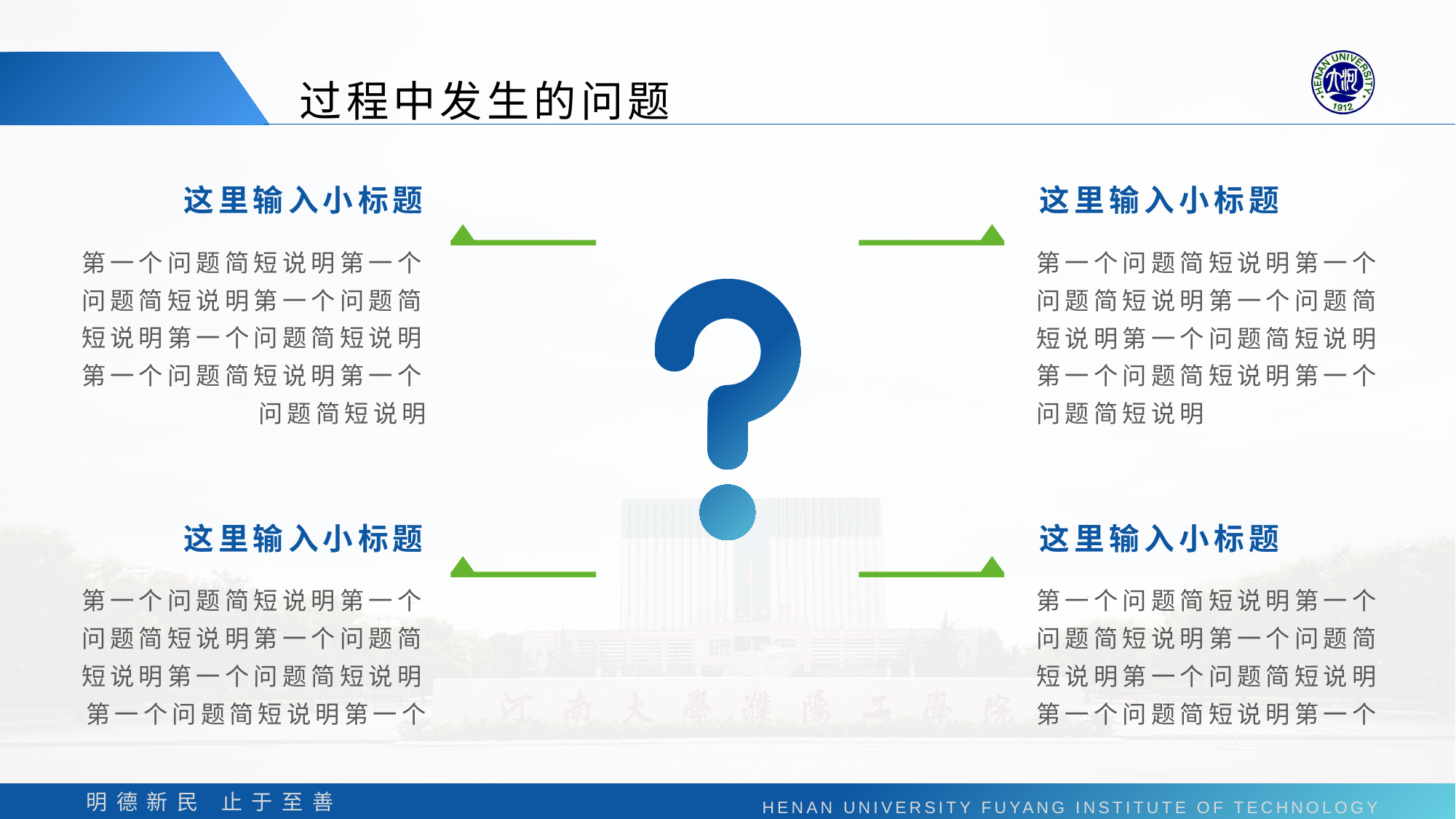

过程中发生的问题
这里输入小标题
这里输入小标题

第一个问题简短说明第一个问题简短说明第一个问题简短说明第一个问题简短说明第一个问题简短说明第一个问题简短说明
第一个问题简短说明第一个问题简短说明第一个问题简短说明第一个问题简短说明第一个问题简短说明第一个问题简短说明

这里输入小标题
这里输入小标题
第一个问题简短说明第一个问题简短说明第一个问题简短说明第一个问题简短说明第一个问题简短说明第一个
第一个问题简短说明第一个问题简短说明第一个问题简短说明第一个问题简短说明第一个问题简短说明第一个